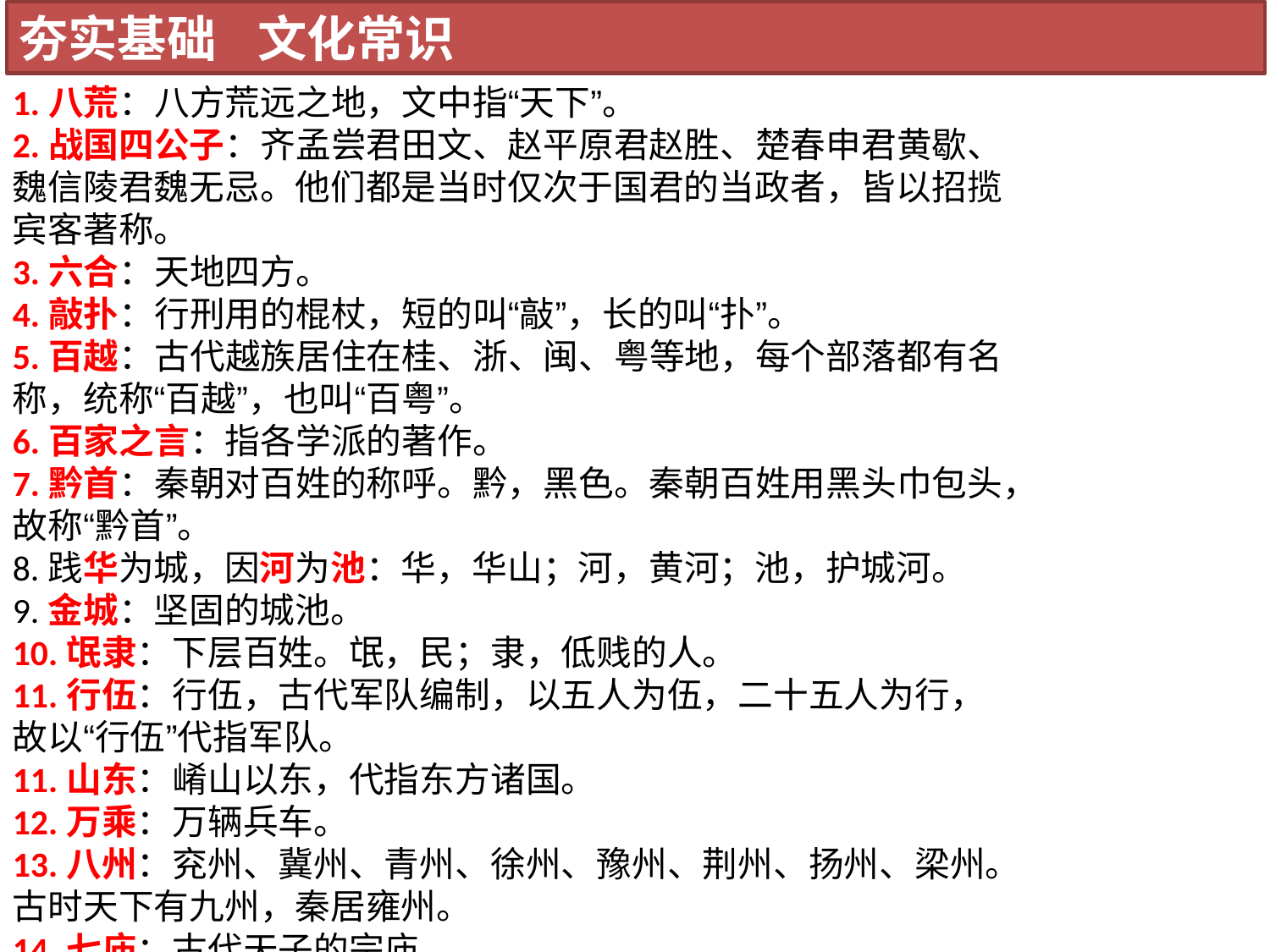

夯实基础   文化常识
1.八荒：八方荒远之地，文中指“天下”。
2.战国四公子：齐孟尝君田文、赵平原君赵胜、楚春申君黄歇、魏信陵君魏无忌。他们都是当时仅次于国君的当政者，皆以招揽宾客著称。
3.六合：天地四方。
4.敲扑：行刑用的棍杖，短的叫“敲”，长的叫“扑”。
5.百越：古代越族居住在桂、浙、闽、粤等地，每个部落都有名称，统称“百越”，也叫“百粤”。
6.百家之言：指各学派的著作。
7.黔首：秦朝对百姓的称呼。黔，黑色。秦朝百姓用黑头巾包头，故称“黔首”。
8.践华为城，因河为池：华，华山；河，黄河；池，护城河。
9.金城：坚固的城池。
10.氓隶：下层百姓。氓，民；隶，低贱的人。
11.行伍：行伍，古代军队编制，以五人为伍，二十五人为行，故以“行伍”代指军队。
11.山东：崤山以东，代指东方诸国。
12.万乘：万辆兵车。
13.八州：兖州、冀州、青州、徐州、豫州、荆州、扬州、梁州。古时天下有九州，秦居雍州。
14.七庙：古代天子的宗庙。